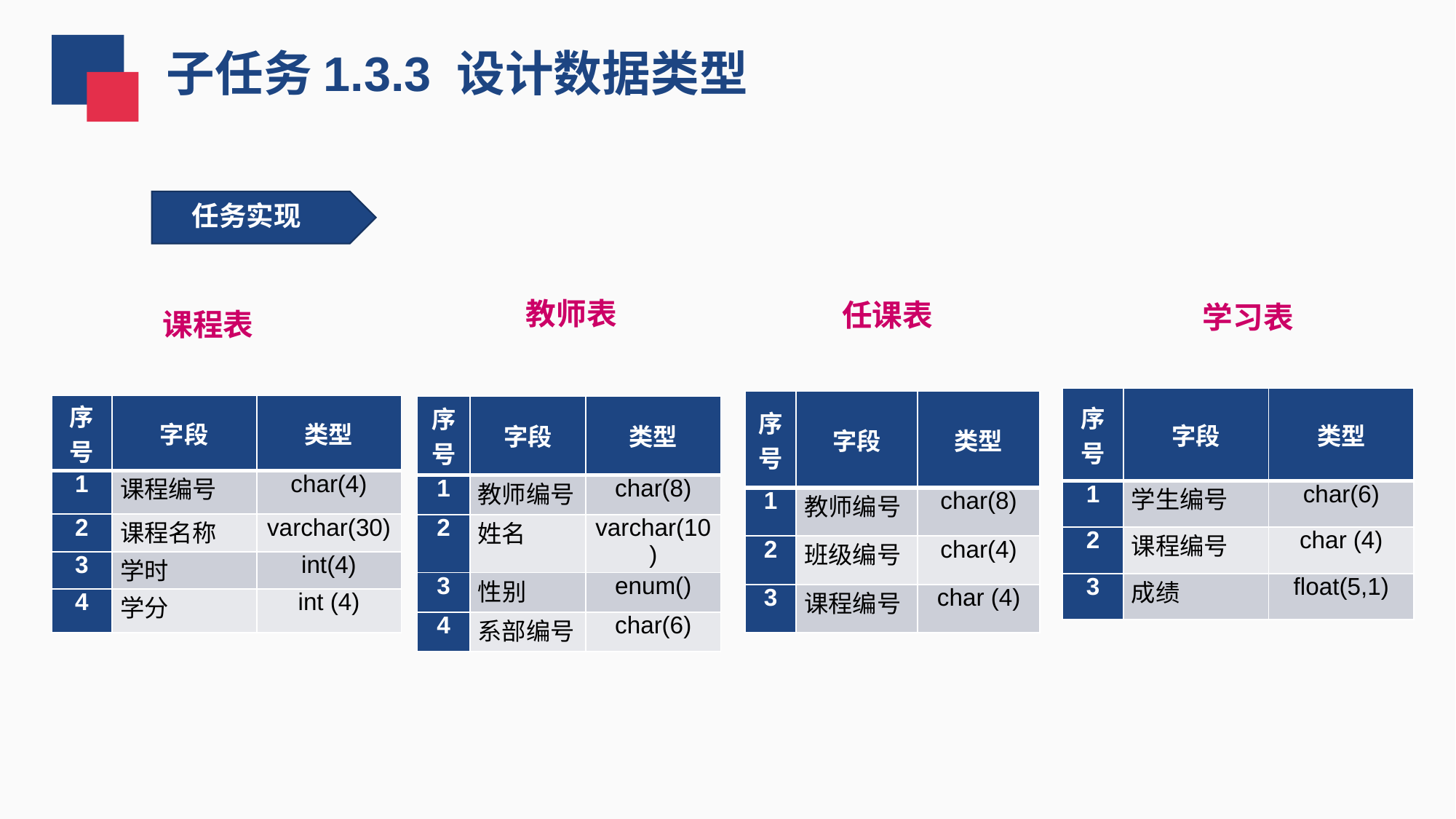

子任务1.3.3 设计数据类型

任务实现
课程表
教师表
任课表
学习表
| 序 号 | 字段 | 类型 |
| --- | --- | --- |
| 1 | 学生编号 | char(6) |
| 2 | 课程编号 | char (4) |
| 3 | 成绩 | float(5,1) |
| 序 号 | 字段 | 类型 |
| --- | --- | --- |
| 1 | 教师编号 | char(8) |
| 2 | 班级编号 | char(4) |
| 3 | 课程编号 | char (4) |
| 序 号 | 字段 | 类型 |
| --- | --- | --- |
| 1 | 课程编号 | char(4) |
| 2 | 课程名称 | varchar(30) |
| 3 | 学时 | int(4) |
| 4 | 学分 | int (4) |
| 序 号 | 字段 | 类型 |
| --- | --- | --- |
| 1 | 教师编号 | char(8) |
| 2 | 姓名 | varchar(10) |
| 3 | 性别 | enum() |
| 4 | 系部编号 | char(6) |